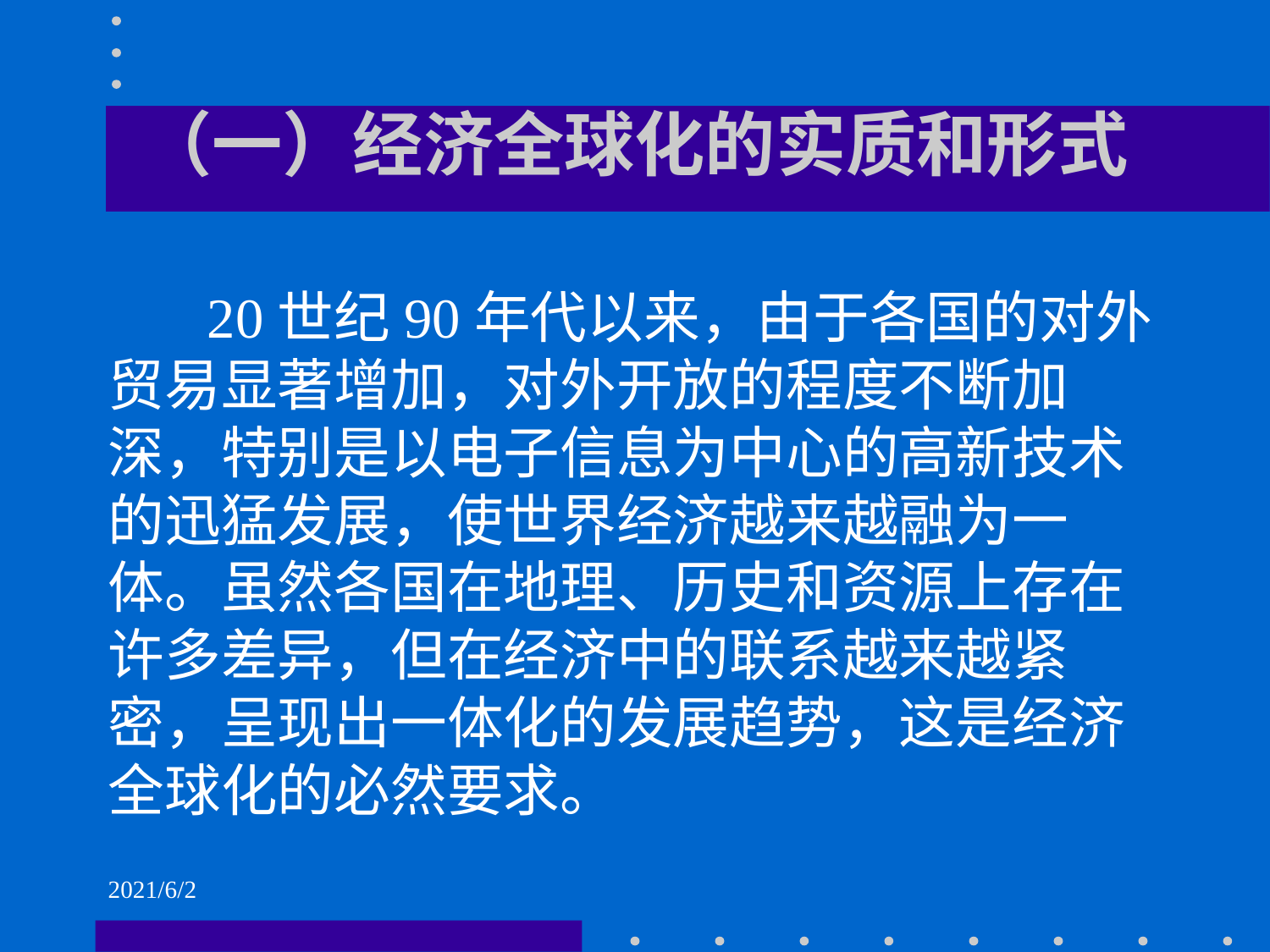

# （一）经济全球化的实质和形式
       20世纪90年代以来，由于各国的对外贸易显著增加，对外开放的程度不断加深，特别是以电子信息为中心的高新技术的迅猛发展，使世界经济越来越融为一体。虽然各国在地理、历史和资源上存在许多差异，但在经济中的联系越来越紧密，呈现出一体化的发展趋势，这是经济全球化的必然要求。

2021/6/2